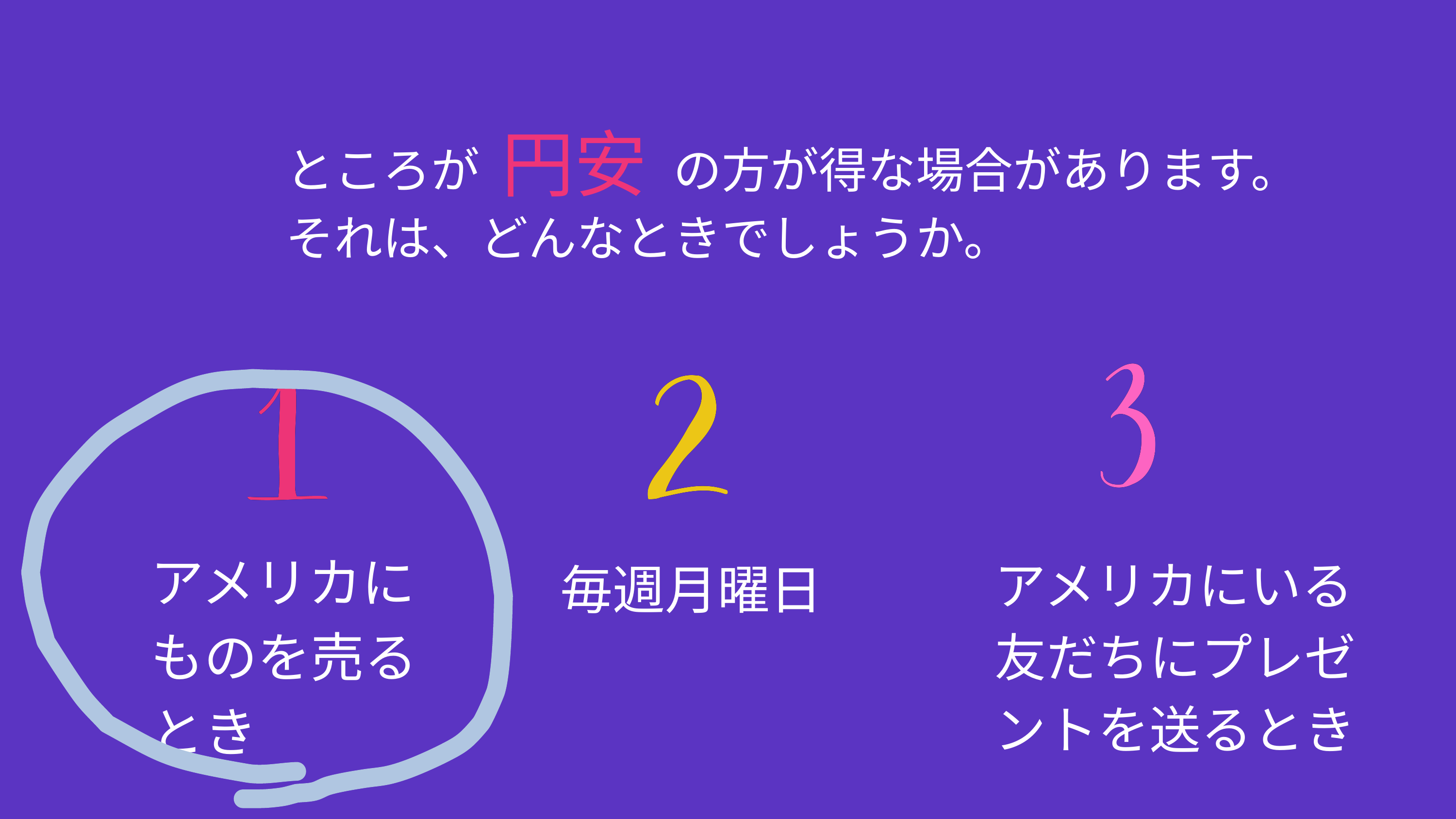

円安
ところが　　　　の方が得な場合があります。
それは、どんなときでしょうか。

アメリカに
ものを売る
とき
アメリカにいる友だちにプレゼントを送るとき
毎週月曜日